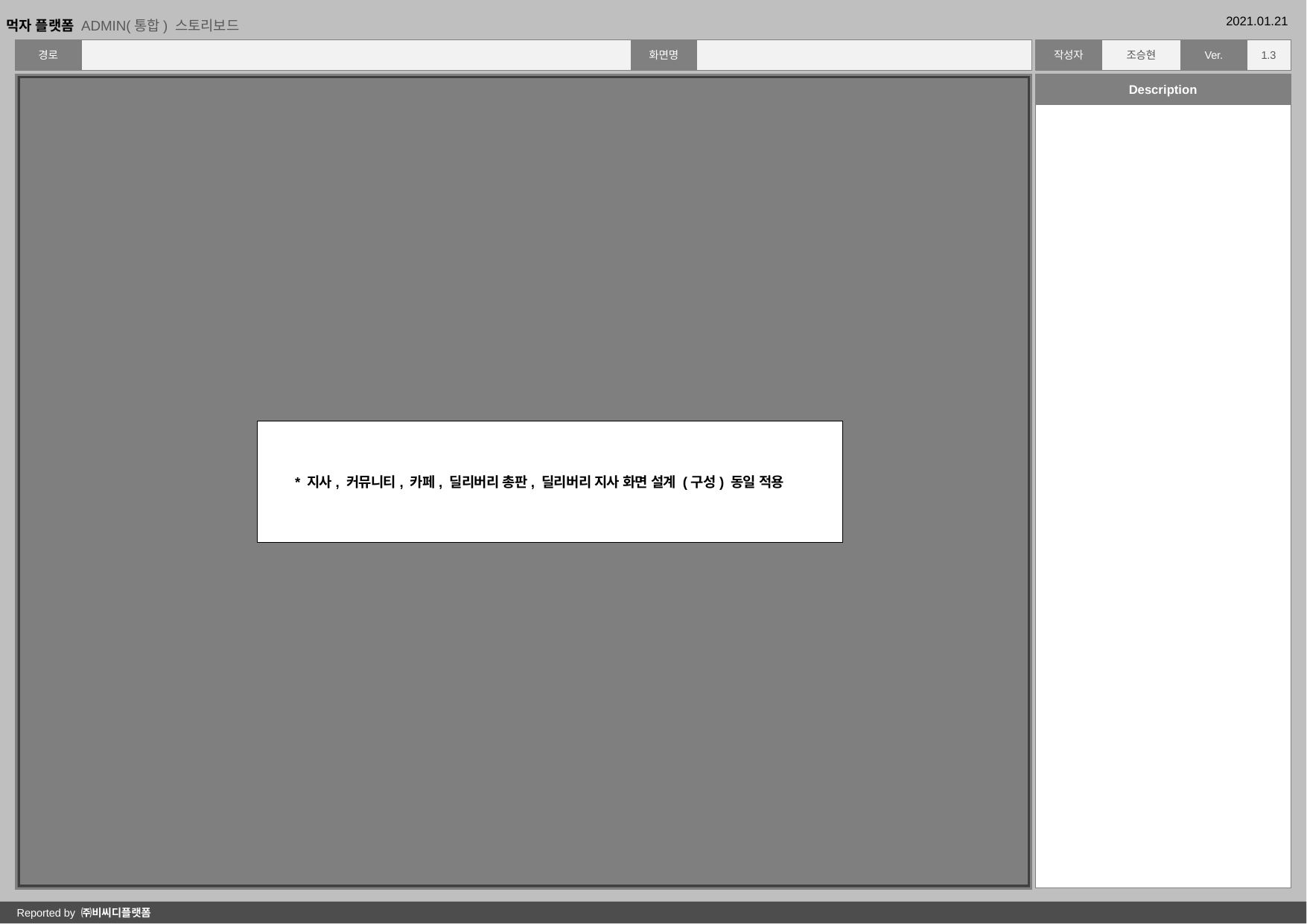

* 지사, 커뮤니티, 카페, 딜리버리 총판, 딜리버리 지사 화면 설계 (구성) 동일 적용